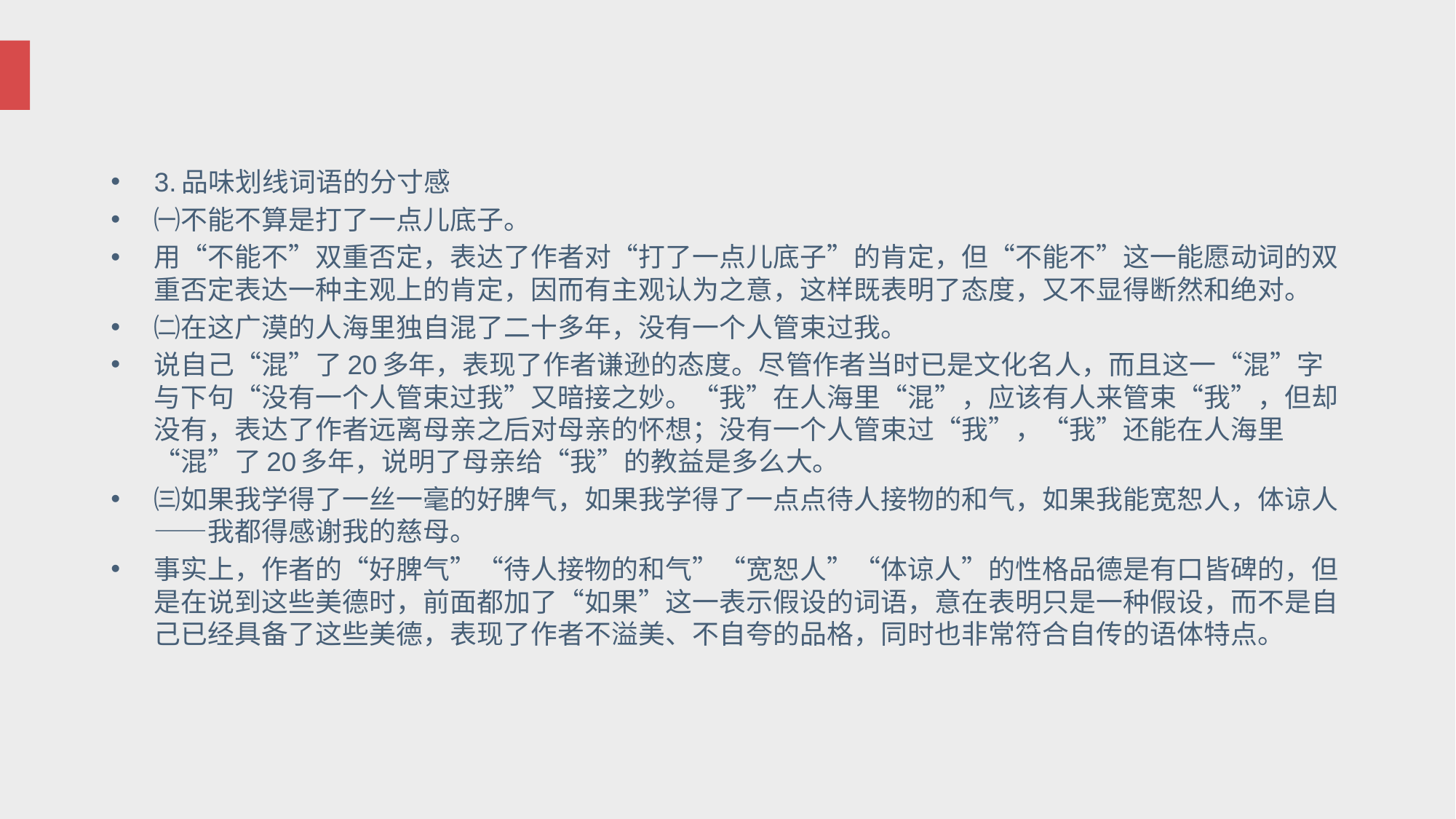

#
3.品味划线词语的分寸感
㈠不能不算是打了一点儿底子。
用“不能不”双重否定，表达了作者对“打了一点儿底子”的肯定，但“不能不”这一能愿动词的双重否定表达一种主观上的肯定，因而有主观认为之意，这样既表明了态度，又不显得断然和绝对。
㈡在这广漠的人海里独自混了二十多年，没有一个人管束过我。
说自己“混”了20多年，表现了作者谦逊的态度。尽管作者当时已是文化名人，而且这一“混”字与下句“没有一个人管束过我”又暗接之妙。“我”在人海里“混”，应该有人来管束“我”，但却没有，表达了作者远离母亲之后对母亲的怀想；没有一个人管束过“我”，“我”还能在人海里“混”了20多年，说明了母亲给“我”的教益是多么大。
㈢如果我学得了一丝一毫的好脾气，如果我学得了一点点待人接物的和气，如果我能宽恕人，体谅人——我都得感谢我的慈母。
事实上，作者的“好脾气”“待人接物的和气”“宽恕人”“体谅人”的性格品德是有口皆碑的，但是在说到这些美德时，前面都加了“如果”这一表示假设的词语，意在表明只是一种假设，而不是自己已经具备了这些美德，表现了作者不溢美、不自夸的品格，同时也非常符合自传的语体特点。